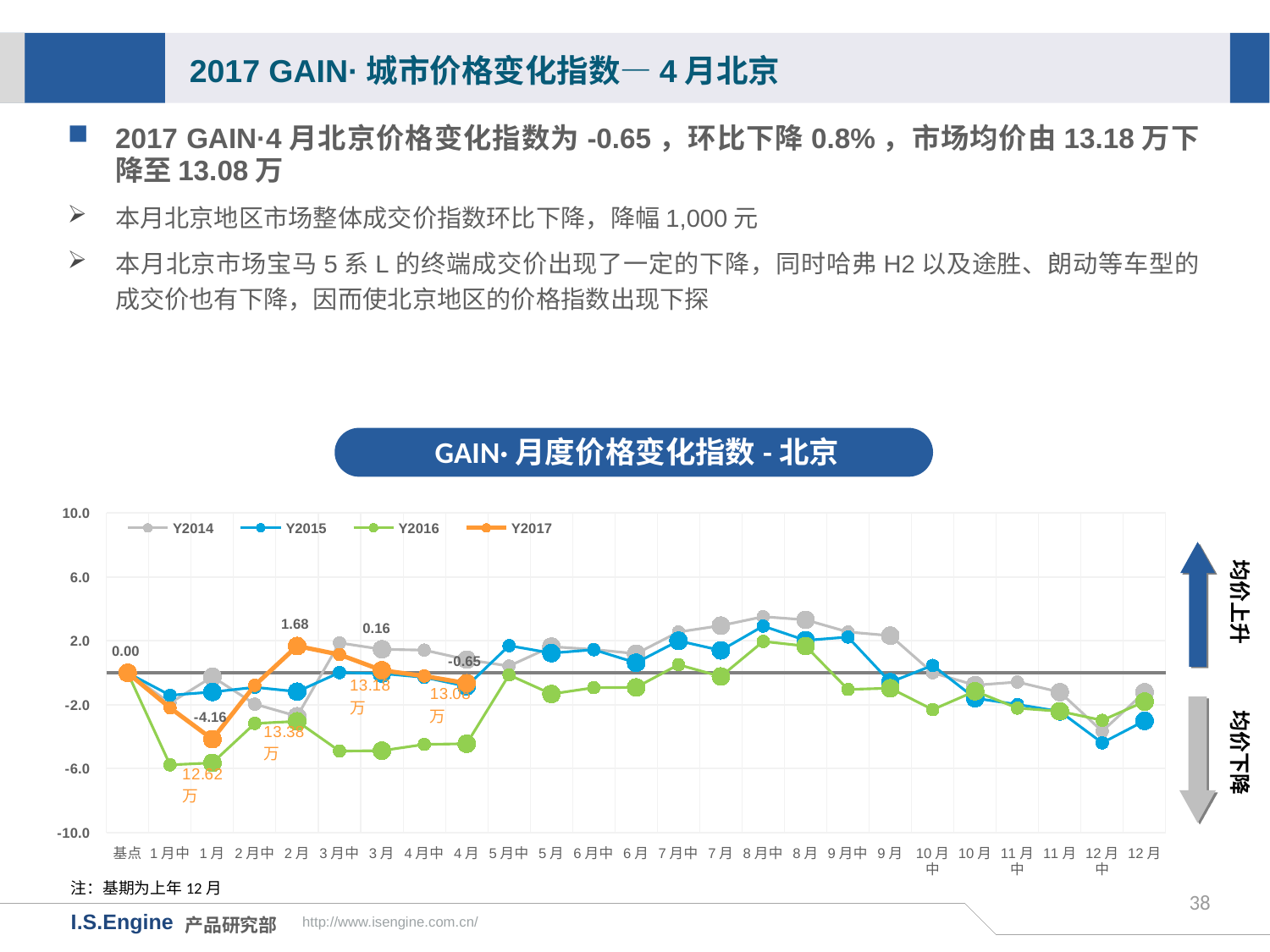

2017 GAIN·城市价格变化指数—4月北京
2017 GAIN·4月北京价格变化指数为-0.65，环比下降0.8%，市场均价由13.18万下降至13.08万
本月北京地区市场整体成交价指数环比下降，降幅1,000元
本月北京市场宝马5系L的终端成交价出现了一定的下降，同时哈弗H2以及途胜、朗动等车型的成交价也有下降，因而使北京地区的价格指数出现下探

GAIN·月度价格变化指数-北京

[unsupported chart]

均价上升

均价下降

注：基期为上年12月
38